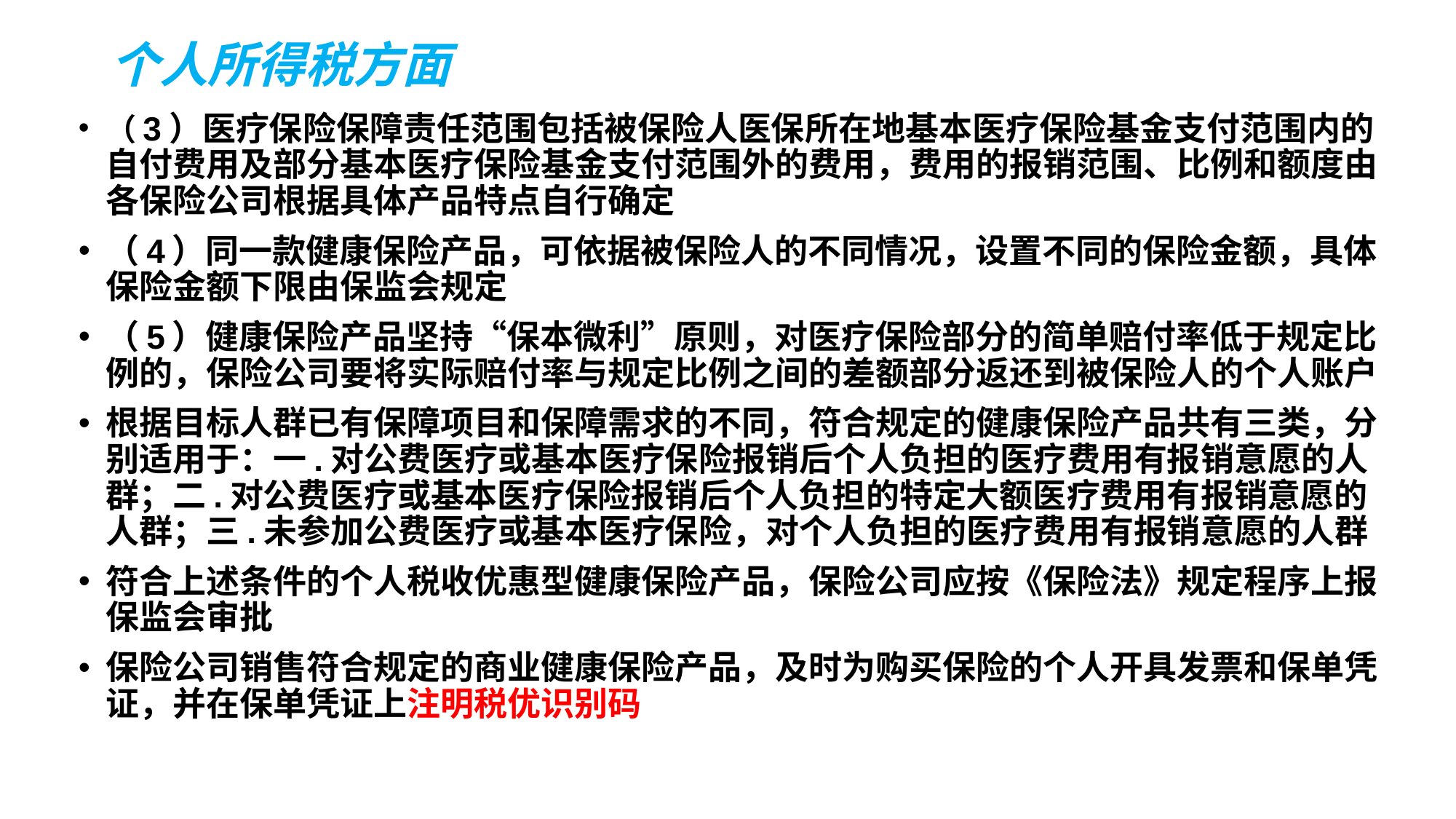

# 个人所得税方面
（3）医疗保险保障责任范围包括被保险人医保所在地基本医疗保险基金支付范围内的自付费用及部分基本医疗保险基金支付范围外的费用，费用的报销范围、比例和额度由各保险公司根据具体产品特点自行确定
（4）同一款健康保险产品，可依据被保险人的不同情况，设置不同的保险金额，具体保险金额下限由保监会规定
（5）健康保险产品坚持“保本微利”原则，对医疗保险部分的简单赔付率低于规定比例的，保险公司要将实际赔付率与规定比例之间的差额部分返还到被保险人的个人账户
根据目标人群已有保障项目和保障需求的不同，符合规定的健康保险产品共有三类，分别适用于：一.对公费医疗或基本医疗保险报销后个人负担的医疗费用有报销意愿的人群；二.对公费医疗或基本医疗保险报销后个人负担的特定大额医疗费用有报销意愿的人群；三.未参加公费医疗或基本医疗保险，对个人负担的医疗费用有报销意愿的人群
符合上述条件的个人税收优惠型健康保险产品，保险公司应按《保险法》规定程序上报保监会审批
保险公司销售符合规定的商业健康保险产品，及时为购买保险的个人开具发票和保单凭证，并在保单凭证上注明税优识别码